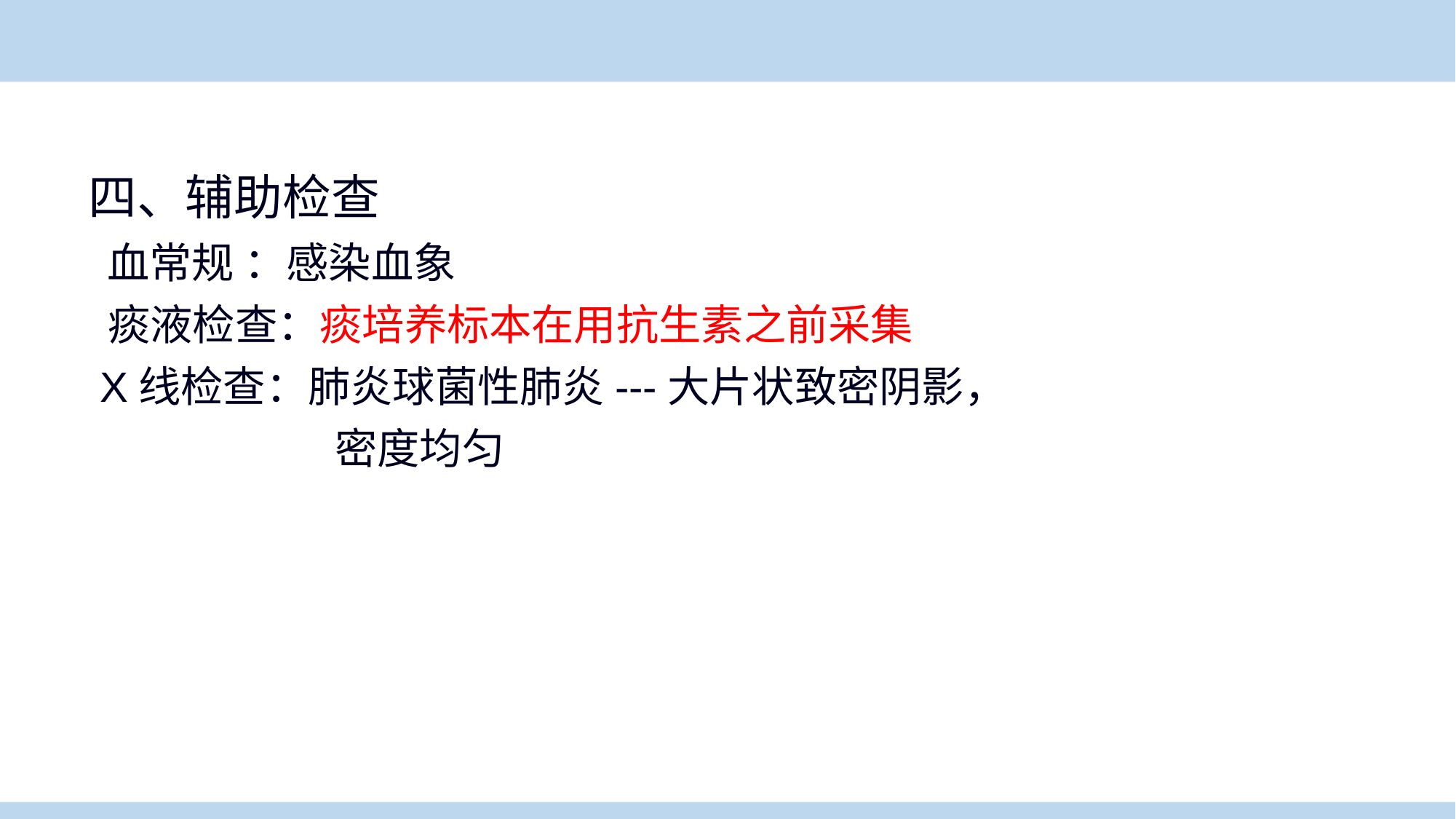

四、辅助检查
 血常规 ：感染血象
 痰液检查：痰培养标本在用抗生素之前采集
 X线检查：肺炎球菌性肺炎---大片状致密阴影，
                         密度均匀